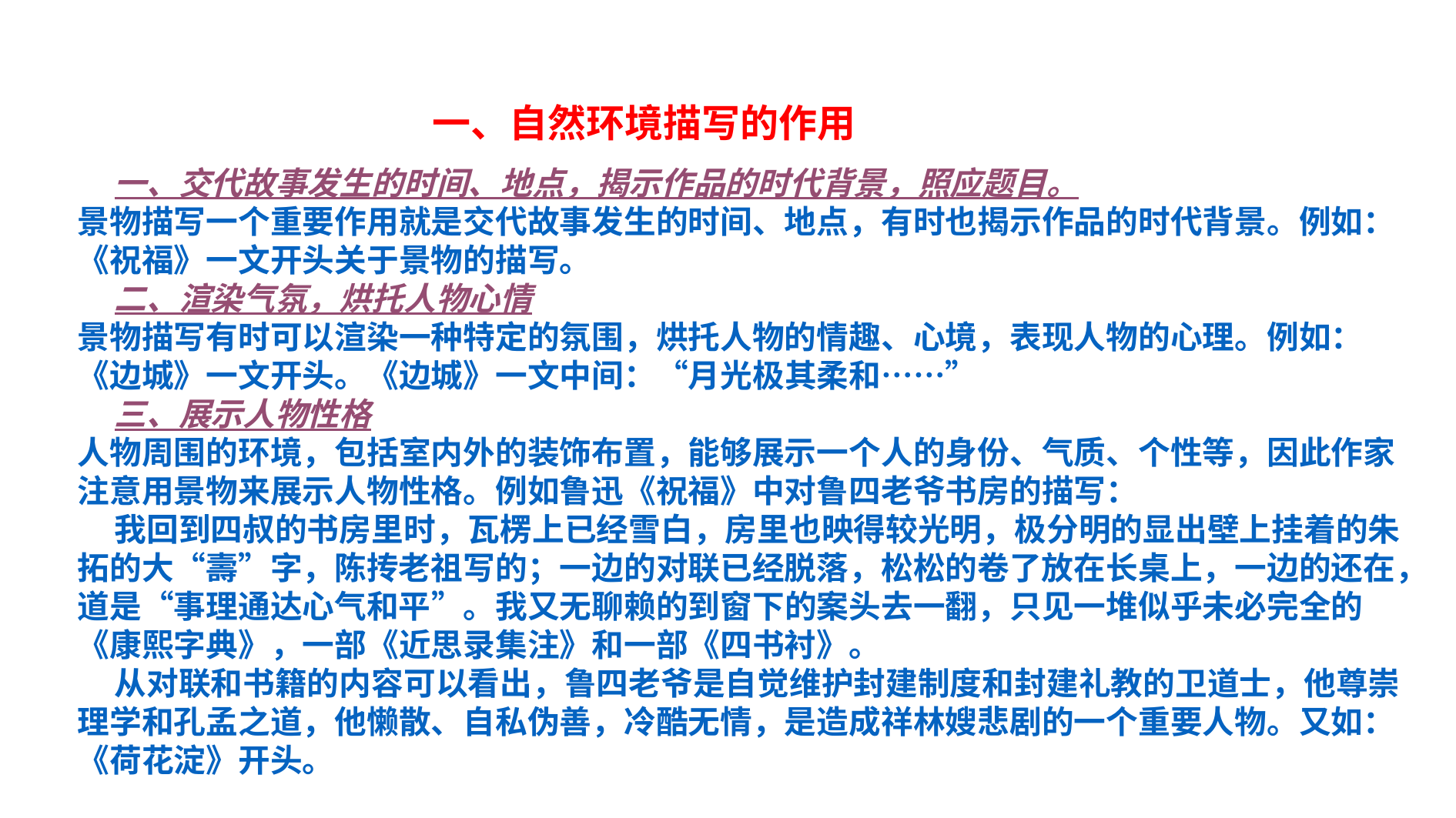

一、自然环境描写的作用
    一、交代故事发生的时间、地点，揭示作品的时代背景，照应题目。
景物描写一个重要作用就是交代故事发生的时间、地点，有时也揭示作品的时代背景。例如：《祝福》一文开头关于景物的描写。
    二、渲染气氛，烘托人物心情
景物描写有时可以渲染一种特定的氛围，烘托人物的情趣、心境，表现人物的心理。例如：《边城》一文开头。《边城》一文中间：“月光极其柔和……”
    三、展示人物性格
人物周围的环境，包括室内外的装饰布置，能够展示一个人的身份、气质、个性等，因此作家注意用景物来展示人物性格。例如鲁迅《祝福》中对鲁四老爷书房的描写：
    我回到四叔的书房里时，瓦楞上已经雪白，房里也映得较光明，极分明的显出壁上挂着的朱拓的大“壽”字，陈抟老祖写的；一边的对联已经脱落，松松的卷了放在长桌上，一边的还在，道是“事理通达心气和平”。我又无聊赖的到窗下的案头去一翻，只见一堆似乎未必完全的《康熙字典》，一部《近思录集注》和一部《四书衬》。
    从对联和书籍的内容可以看出，鲁四老爷是自觉维护封建制度和封建礼教的卫道士，他尊崇理学和孔孟之道，他懒散、自私伪善，冷酷无情，是造成祥林嫂悲剧的一个重要人物。又如：《荷花淀》开头。